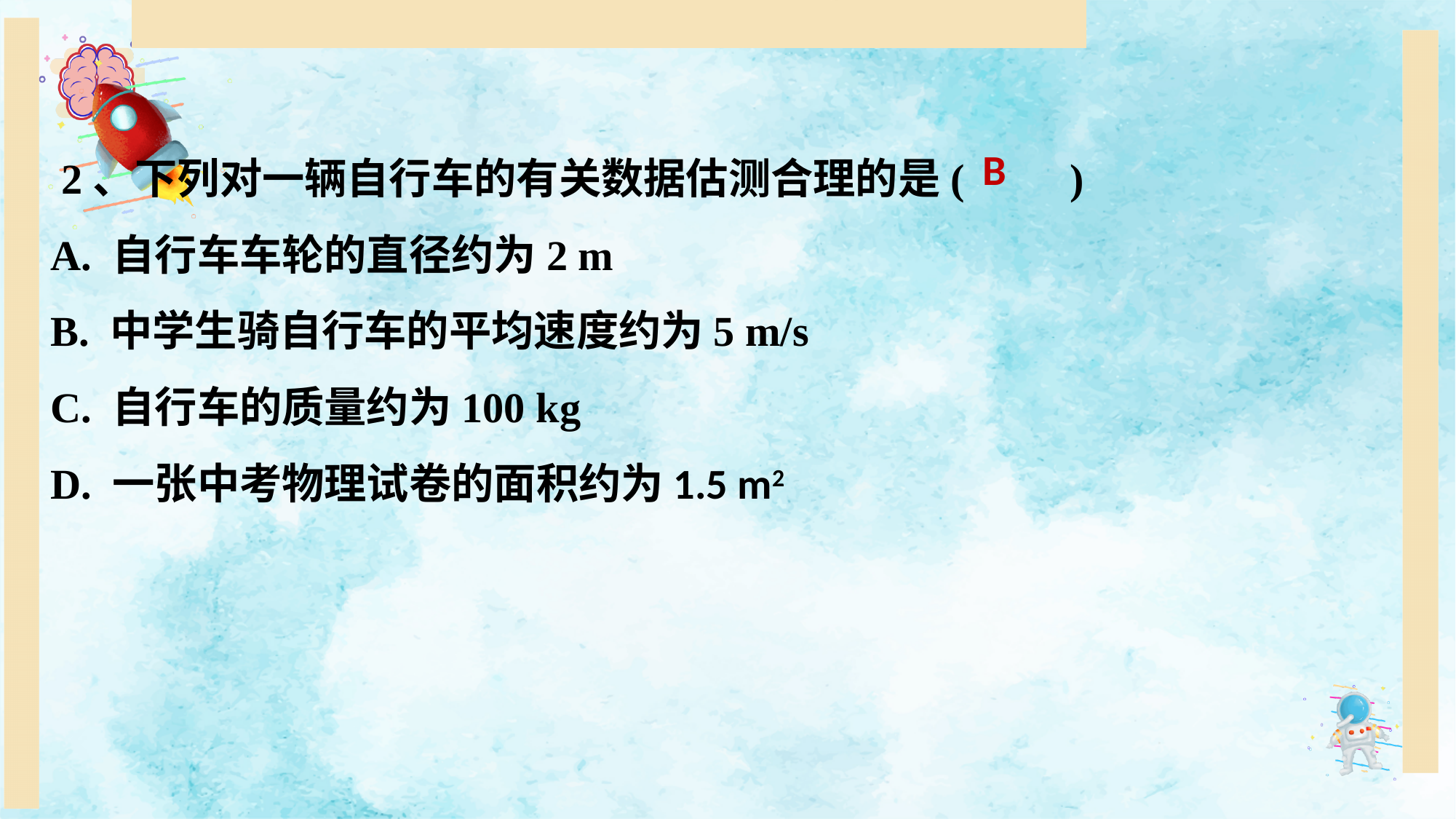

2、下列对一辆自行车的有关数据估测合理的是(　　)
A. 自行车车轮的直径约为2 m
B. 中学生骑自行车的平均速度约为5 m/s
C. 自行车的质量约为100 kg
D. 一张中考物理试卷的面积约为1.5 m2
B